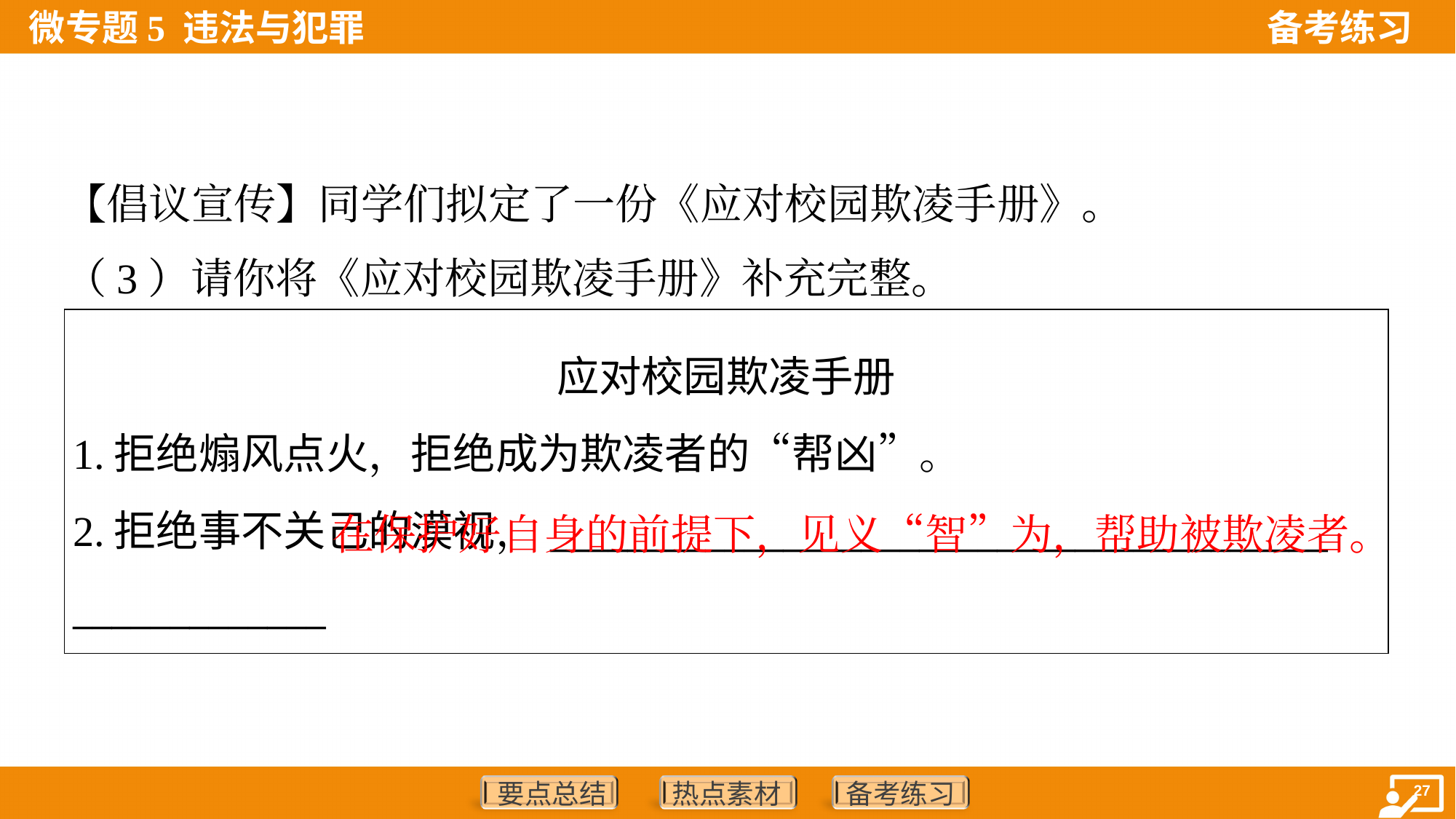

【倡议宣传】同学们拟定了一份《应对校园欺凌手册》。
（3）请你将《应对校园欺凌手册》补充完整。
| 应对校园欺凌手册 1.拒绝煽风点火，拒绝成为欺凌者的“帮凶”。 2.拒绝事不关己的漠视，\_\_\_\_\_\_\_\_\_\_\_\_\_\_\_\_\_\_\_\_\_\_\_\_\_\_\_\_\_\_\_\_\_\_\_\_\_\_\_\_ \_\_\_\_\_\_\_\_\_\_\_\_\_ |
| --- |
                      在保护好自身的前提下，见义“智”为，帮助被欺凌者。